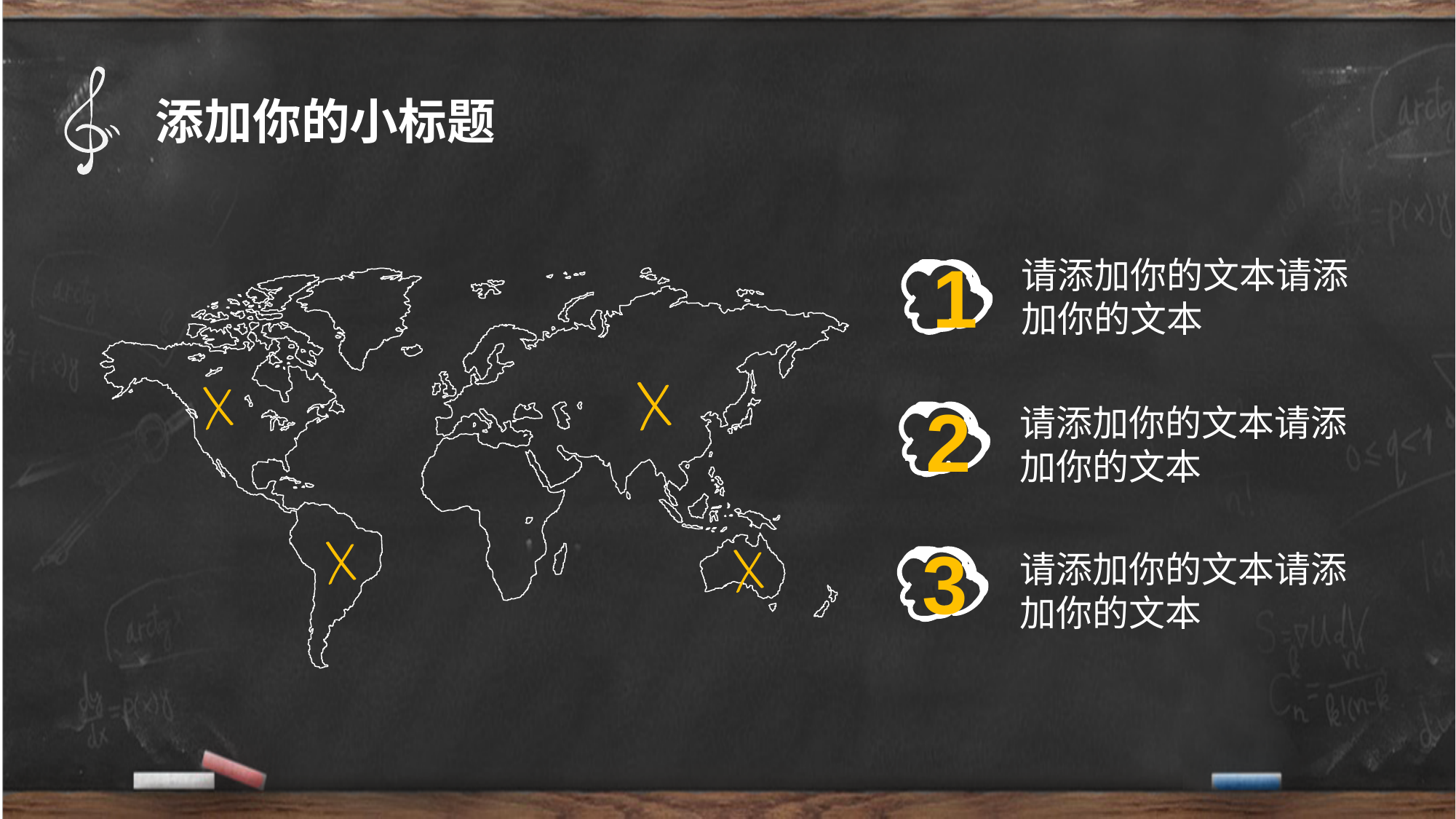

添加你的小标题
1
请添加你的文本请添加你的文本

2

请添加你的文本请添加你的文本

3
请添加你的文本请添加你的文本